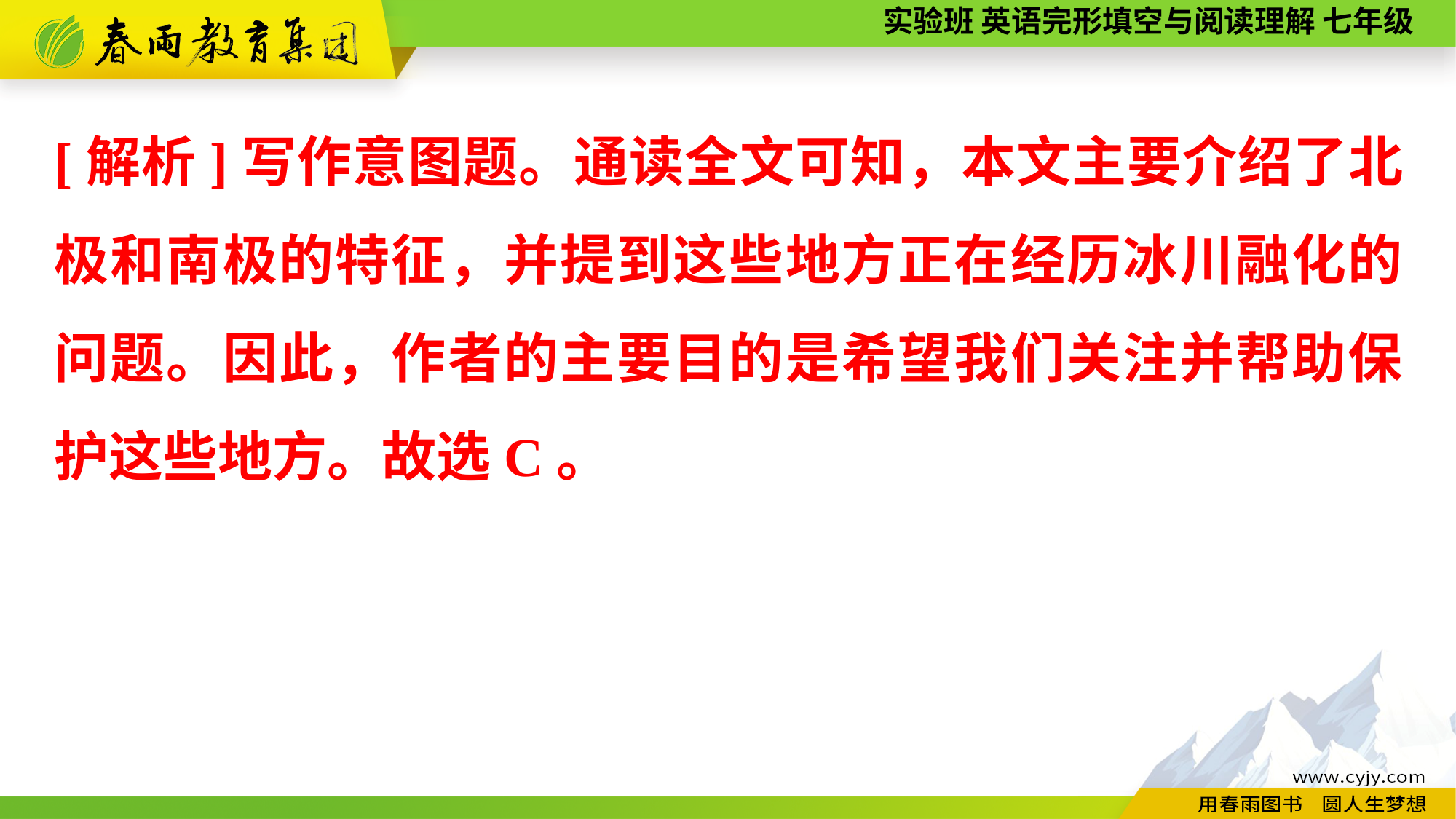

[解析]写作意图题。通读全文可知，本文主要介绍了北极和南极的特征，并提到这些地方正在经历冰川融化的问题。因此，作者的主要目的是希望我们关注并帮助保护这些地方。故选C。